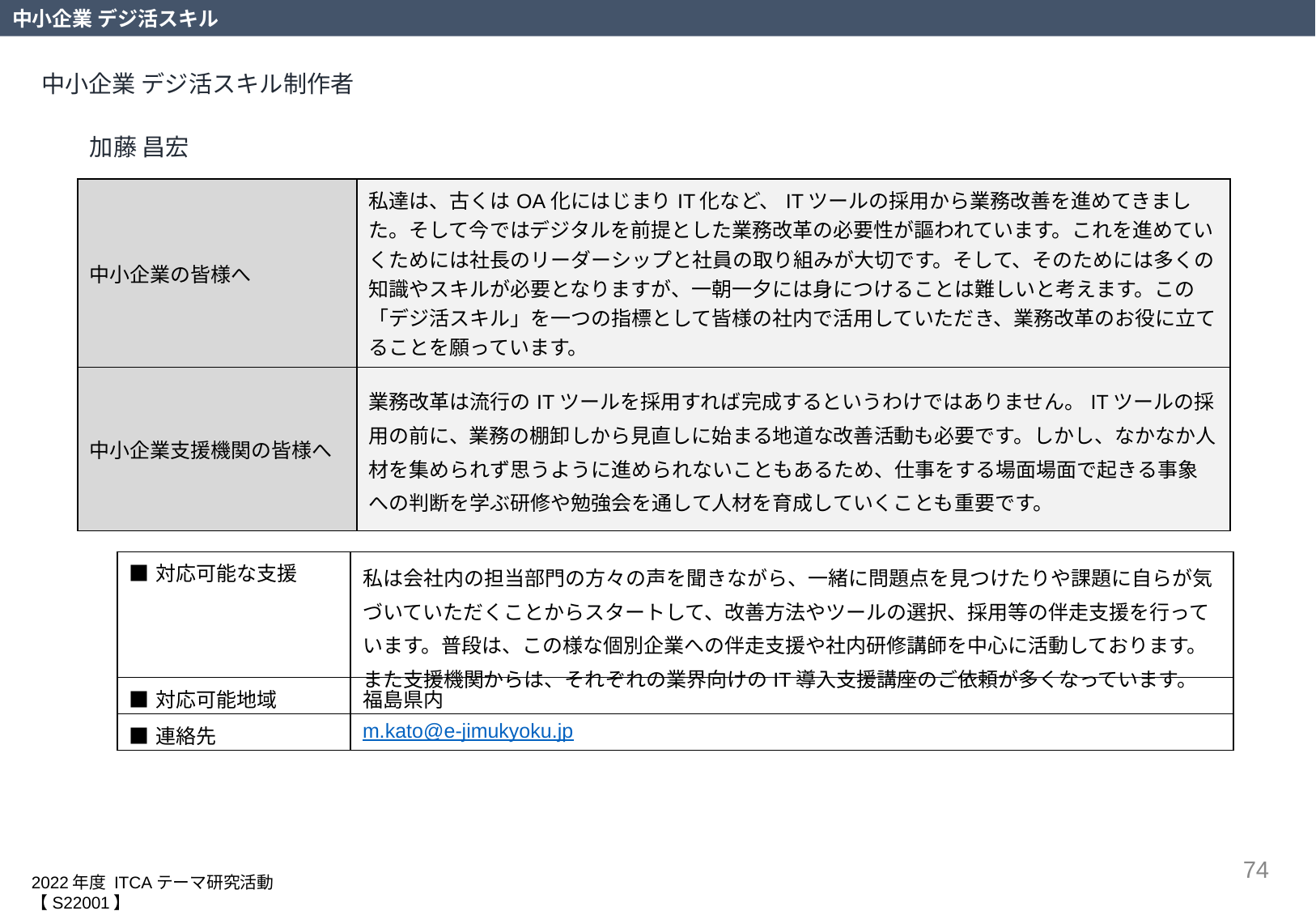

中小企業 デジ活スキル
中小企業 デジ活スキル制作者
加藤 昌宏
| 中小企業の皆様へ | 私達は、古くはOA化にはじまりIT化など、ITツールの採用から業務改善を進めてきました。そして今ではデジタルを前提とした業務改革の必要性が謳われています。これを進めていくためには社長のリーダーシップと社員の取り組みが大切です。そして、そのためには多くの知識やスキルが必要となりますが、一朝一夕には身につけることは難しいと考えます。この「デジ活スキル」を一つの指標として皆様の社内で活用していただき、業務改革のお役に立てることを願っています。 |
| --- | --- |
| 中小企業支援機関の皆様へ | 業務改革は流行のITツールを採用すれば完成するというわけではありません。ITツールの採用の前に、業務の棚卸しから見直しに始まる地道な改善活動も必要です。しかし、なかなか人材を集められず思うように進められないこともあるため、仕事をする場面場面で起きる事象への判断を学ぶ研修や勉強会を通して人材を育成していくことも重要です。 |
| ■対応可能な支援 | 私は会社内の担当部門の方々の声を聞きながら、一緒に問題点を見つけたりや課題に自らが気づいていただくことからスタートして、改善方法やツールの選択、採用等の伴走支援を行っています。普段は、この様な個別企業への伴走支援や社内研修講師を中心に活動しております。また支援機関からは、それぞれの業界向けのIT導入支援講座のご依頼が多くなっています。 |
| --- | --- |
| ■対応可能地域 | 福島県内 |
| ■連絡先 | m.kato@e-jimukyoku.jp |
74